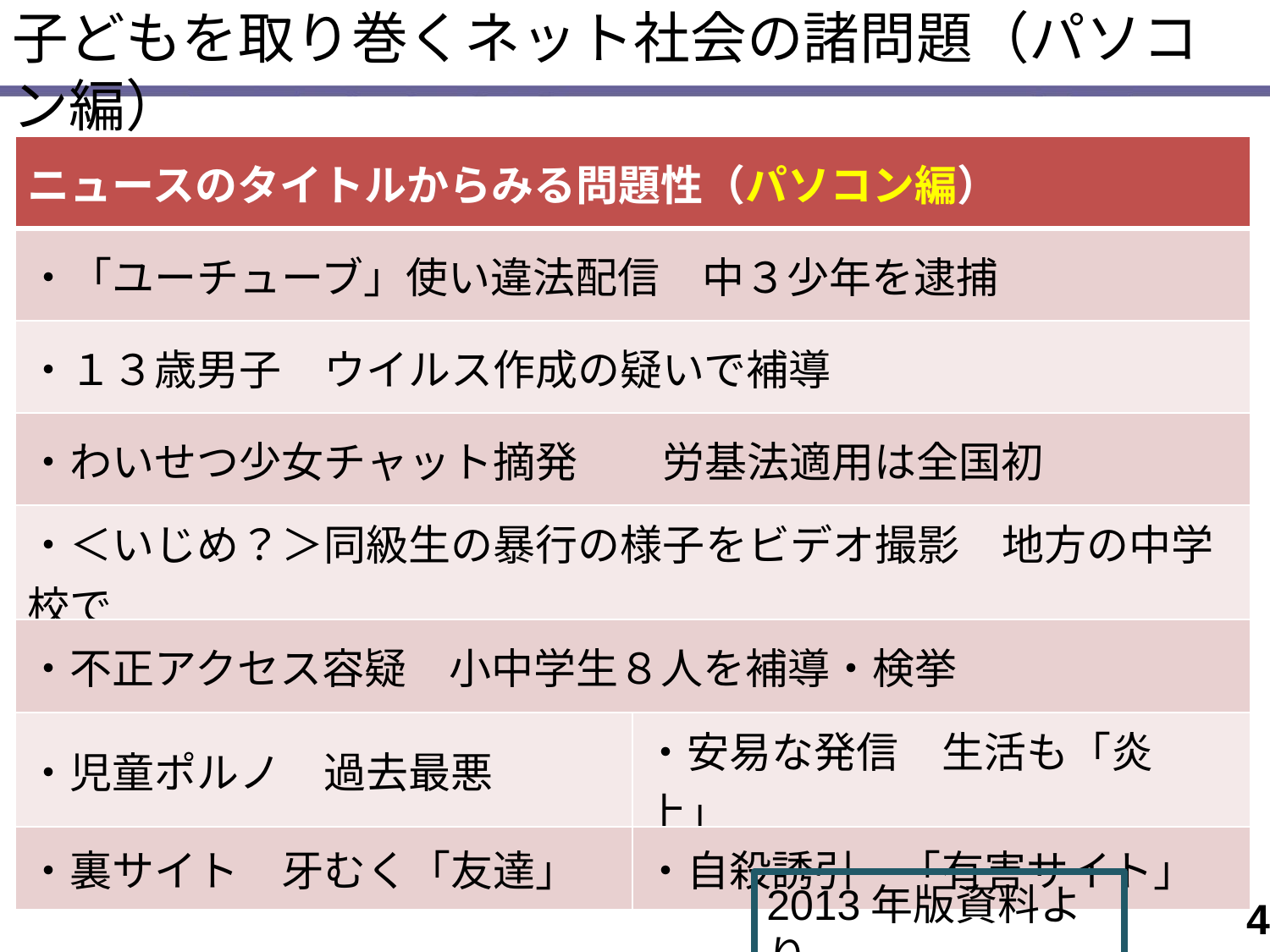

子どもを取り巻くネット社会の諸問題（パソコン編）
| ニュースのタイトルからみる問題性（パソコン編） |  |
| --- | --- |
| ・「ユーチューブ」使い違法配信　中３少年を逮捕 |  |
| ・１３歳男子　ウイルス作成の疑いで補導 |  |
| ・わいせつ少女チャット摘発　　労基法適用は全国初 |  |
| ・＜いじめ？＞同級生の暴行の様子をビデオ撮影　地方の中学校で |  |
| ・不正アクセス容疑　小中学生８人を補導・検挙 |  |
| ・児童ポルノ　過去最悪 | ・安易な発信　生活も「炎上」 |
| ・裏サイト　牙むく「友達」 | ・自殺誘引　「有害サイト」 |
2013年版資料より

4